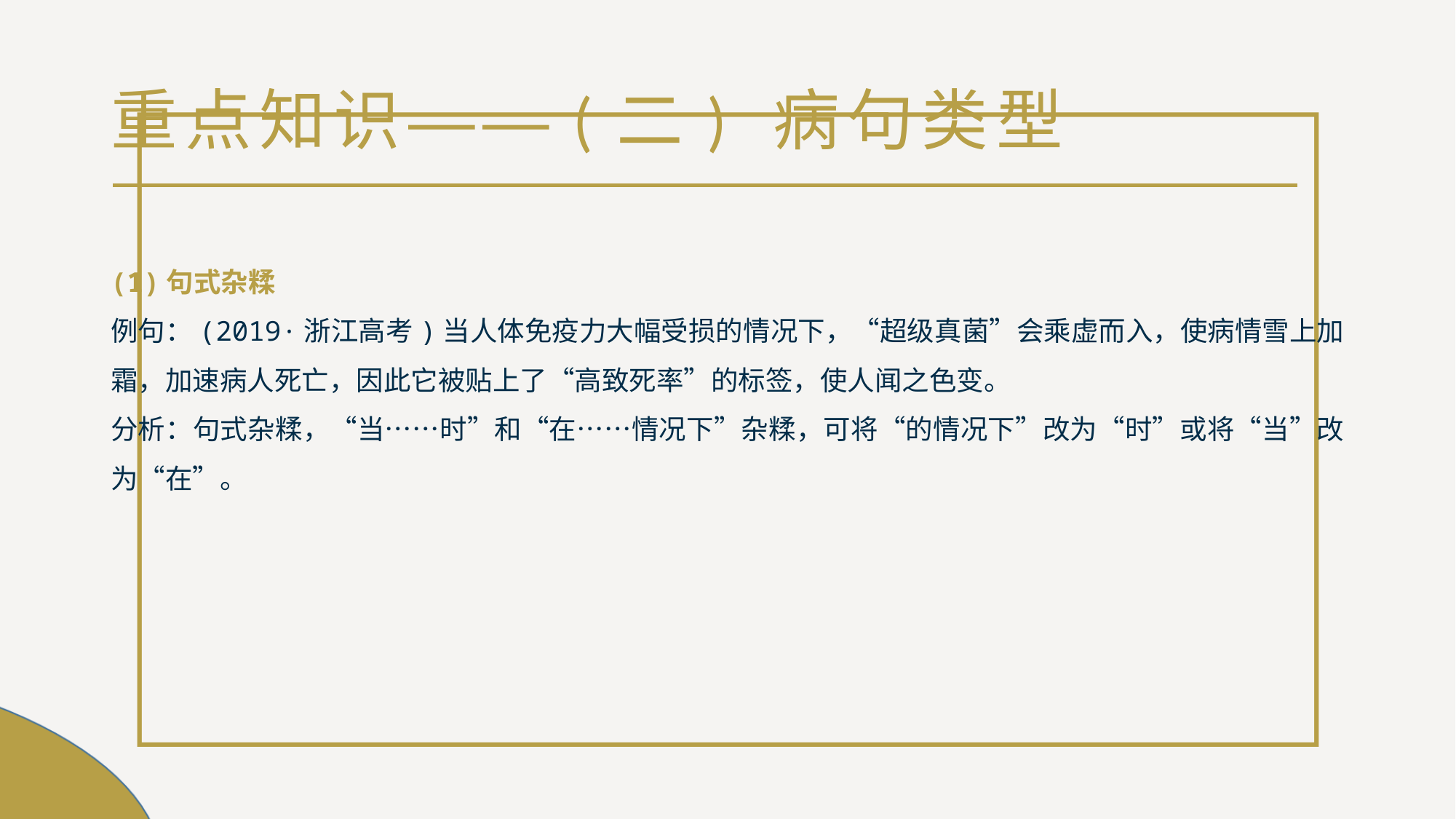

# 重点知识——(二) 病句类型
(1)句式杂糅
例句：(2019·浙江高考)当人体免疫力大幅受损的情况下，“超级真菌”会乘虚而入，使病情雪上加霜，加速病人死亡，因此它被贴上了“高致死率”的标签，使人闻之色变。
分析：句式杂糅，“当……时”和“在……情况下”杂糅，可将“的情况下”改为“时”或将“当”改为“在”。